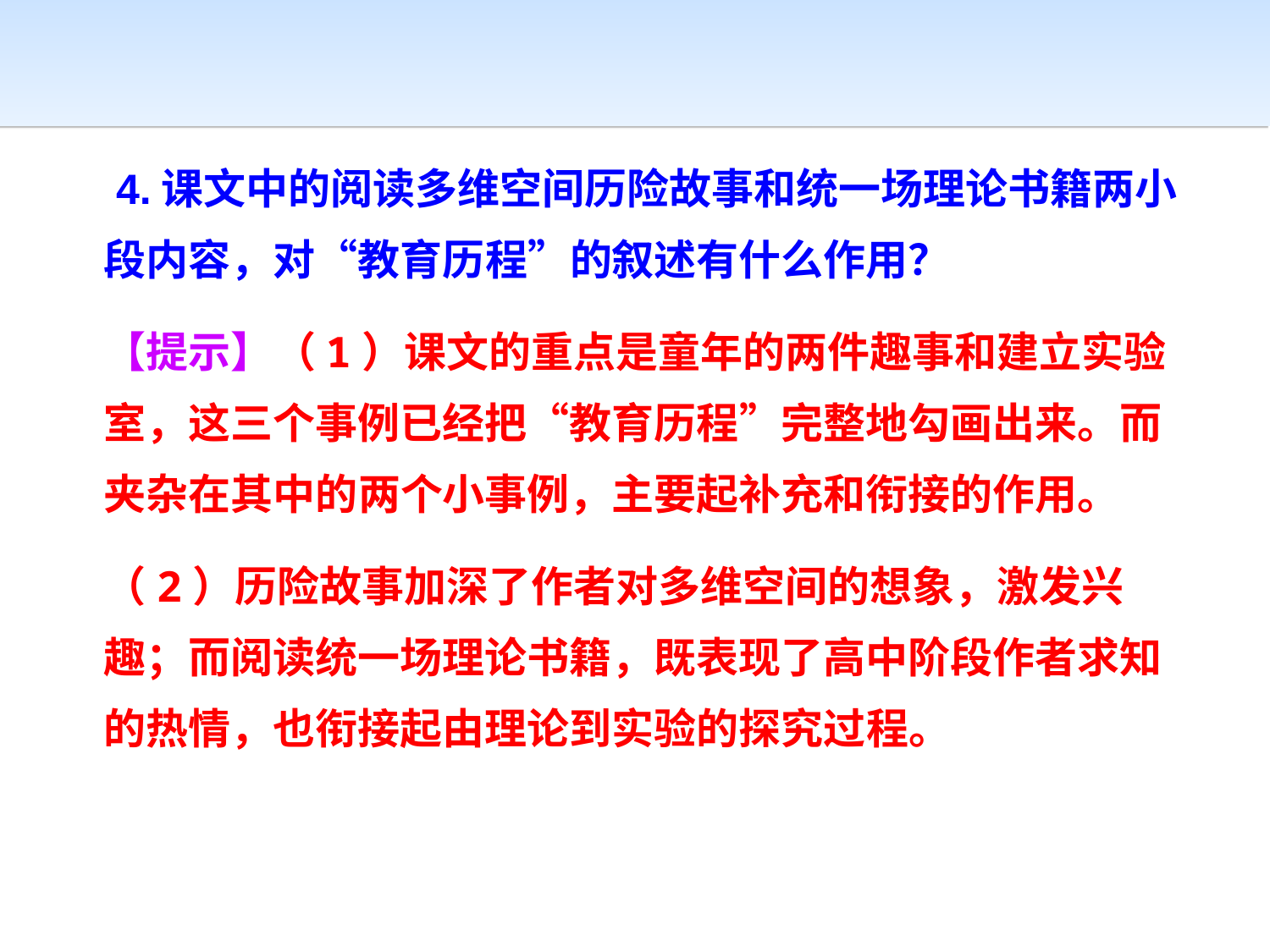

4.课文中的阅读多维空间历险故事和统一场理论书籍两小段内容，对“教育历程”的叙述有什么作用？
【提示】（1）课文的重点是童年的两件趣事和建立实验室，这三个事例已经把“教育历程”完整地勾画出来。而夹杂在其中的两个小事例，主要起补充和衔接的作用。
（2）历险故事加深了作者对多维空间的想象，激发兴趣；而阅读统一场理论书籍，既表现了高中阶段作者求知的热情，也衔接起由理论到实验的探究过程。